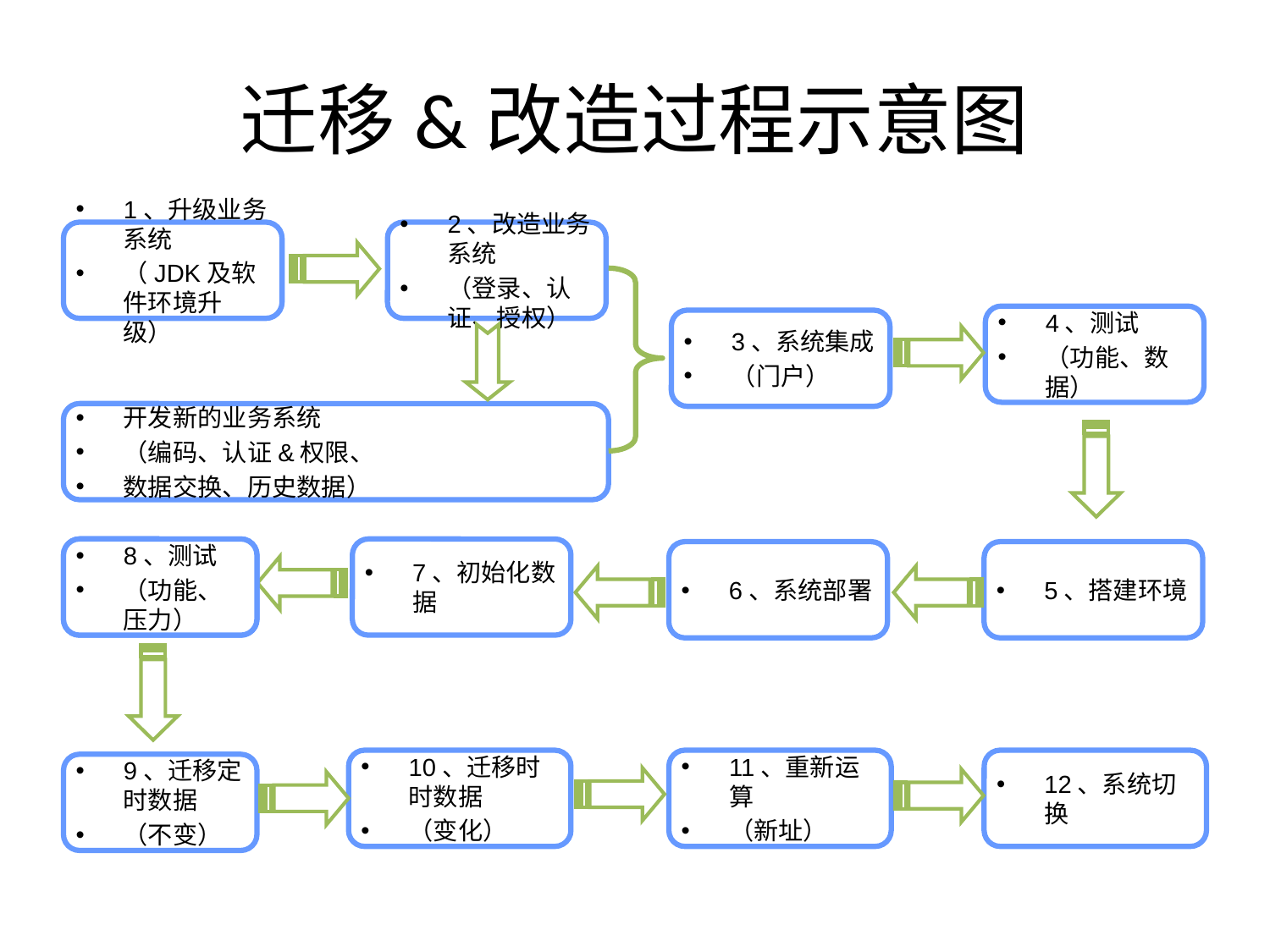

# 迁移&改造过程示意图

1、升级业务系统
（JDK及软件环境升级）
2、改造业务系统
（登录、认证、授权）

4、测试
（功能、数据）
3、系统集成
（门户）

开发新的业务系统
（编码、认证&权限、
数据交换、历史数据）

测试
（功能、压力）
8、测试
（功能、压力）
7、初始化数据
6、系统部署
5、搭建环境

10、迁移时时数据
（变化）
11、重新运算
（新址）
12、系统切换
9、迁移定时数据
（不变）